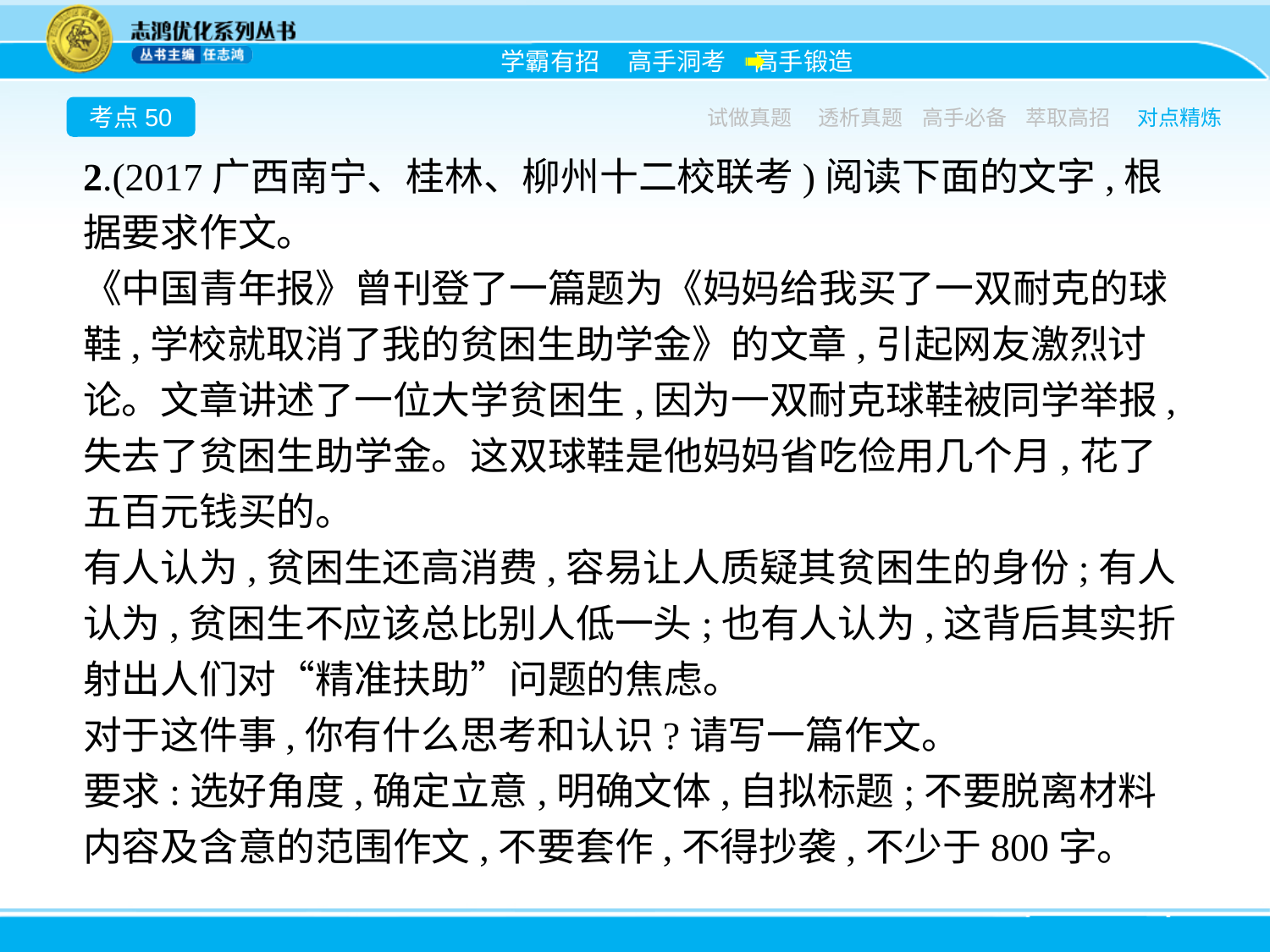

考点50
试做真题
透析真题
高手必备
萃取高招
对点精炼
2.(2017广西南宁、桂林、柳州十二校联考)阅读下面的文字,根据要求作文。
《中国青年报》曾刊登了一篇题为《妈妈给我买了一双耐克的球鞋,学校就取消了我的贫困生助学金》的文章,引起网友激烈讨论。文章讲述了一位大学贫困生,因为一双耐克球鞋被同学举报,失去了贫困生助学金。这双球鞋是他妈妈省吃俭用几个月,花了五百元钱买的。
有人认为,贫困生还高消费,容易让人质疑其贫困生的身份;有人认为,贫困生不应该总比别人低一头;也有人认为,这背后其实折射出人们对“精准扶助”问题的焦虑。
对于这件事,你有什么思考和认识?请写一篇作文。
要求:选好角度,确定立意,明确文体,自拟标题;不要脱离材料内容及含意的范围作文,不要套作,不得抄袭,不少于800字。